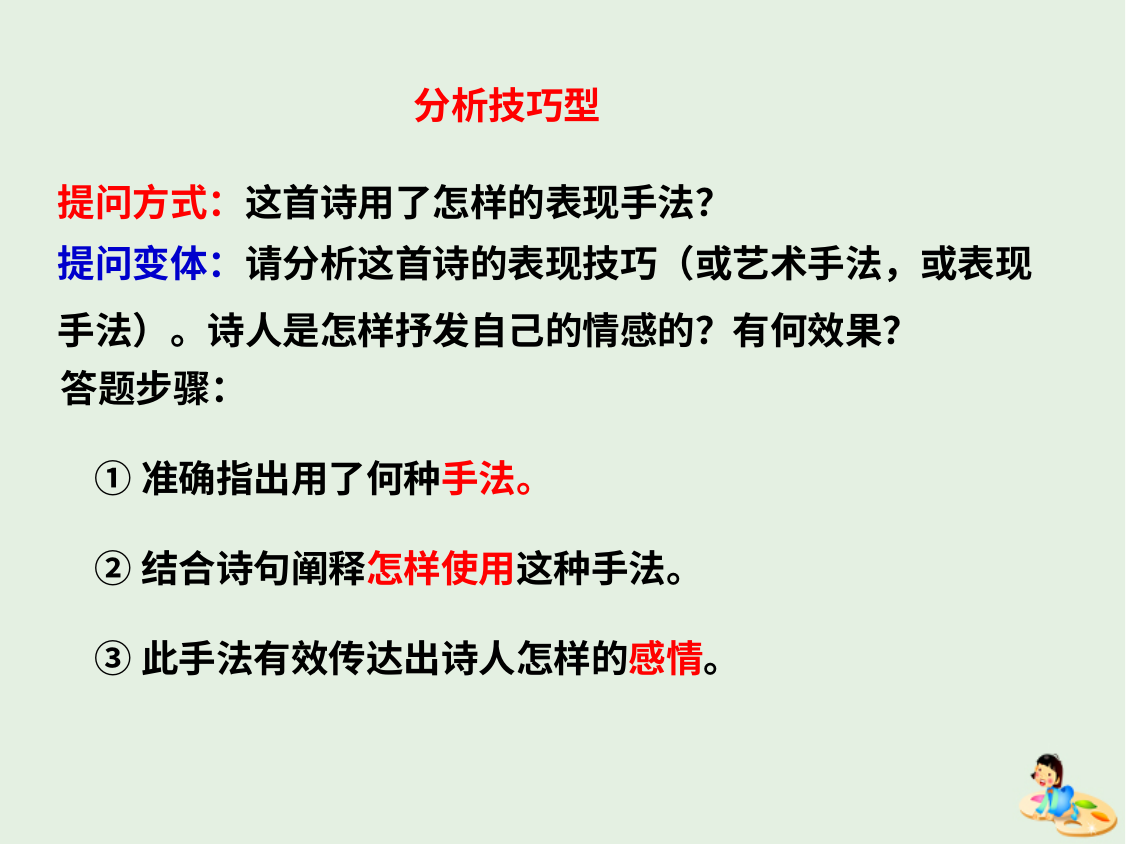

分析技巧型
提问方式：这首诗用了怎样的表现手法？
提问变体：请分析这首诗的表现技巧（或艺术手法，或表现手法）。诗人是怎样抒发自己的情感的？有何效果？
答题步骤：
    ①准确指出用了何种手法。
    ②结合诗句阐释怎样使用这种手法。
    ③此手法有效传达出诗人怎样的感情。